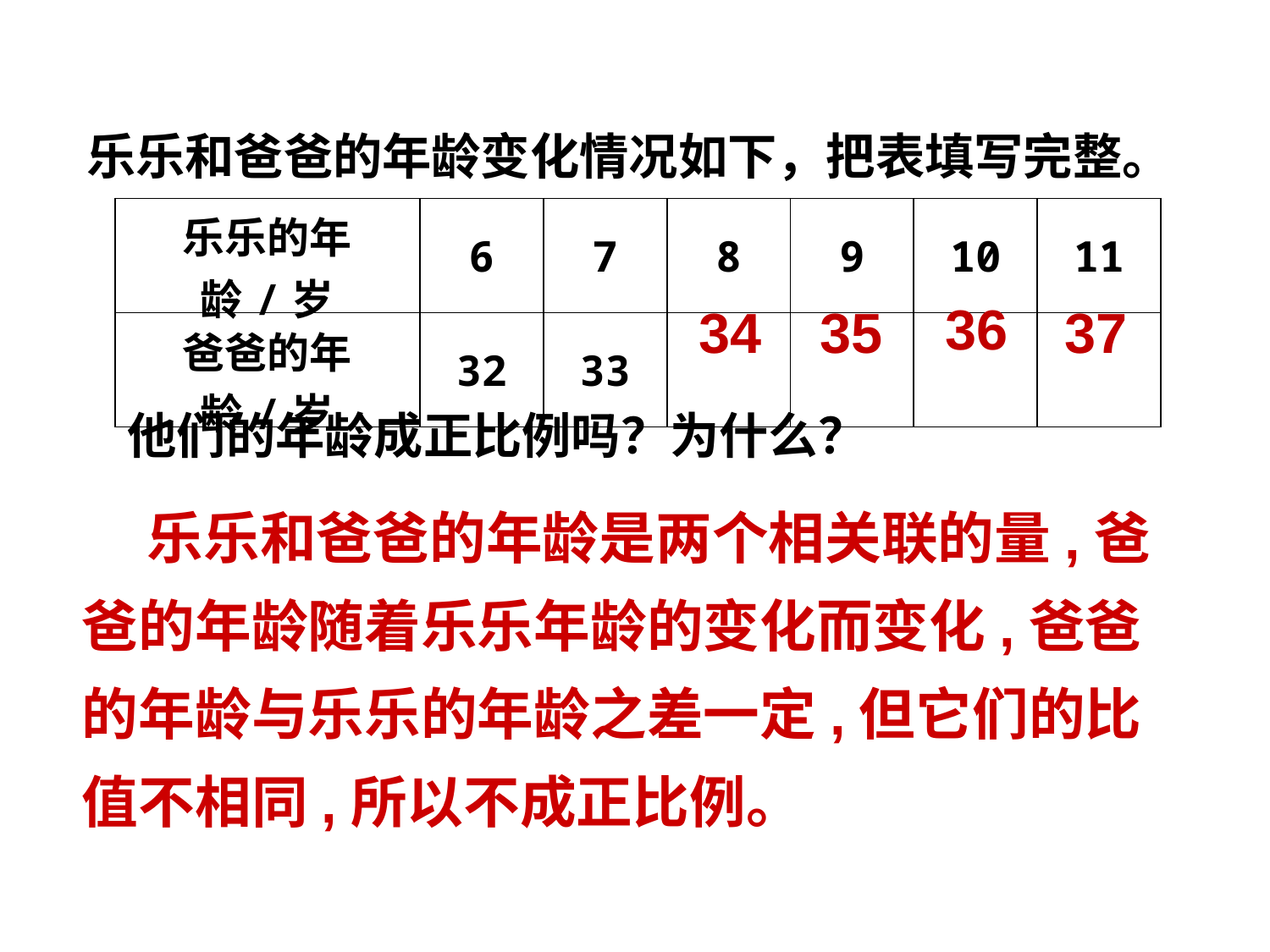

乐乐和爸爸的年龄变化情况如下，把表填写完整。
| 乐乐的年龄/岁 | 6 | 7 | 8 | 9 | 10 | 11 |
| --- | --- | --- | --- | --- | --- | --- |
| 爸爸的年龄/岁 | 32 | 33 |  |  |  |  |
36
34
35
37
他们的年龄成正比例吗？为什么？
    乐乐和爸爸的年龄是两个相关联的量,爸爸的年龄随着乐乐年龄的变化而变化,爸爸的年龄与乐乐的年龄之差一定,但它们的比值不相同,所以不成正比例。